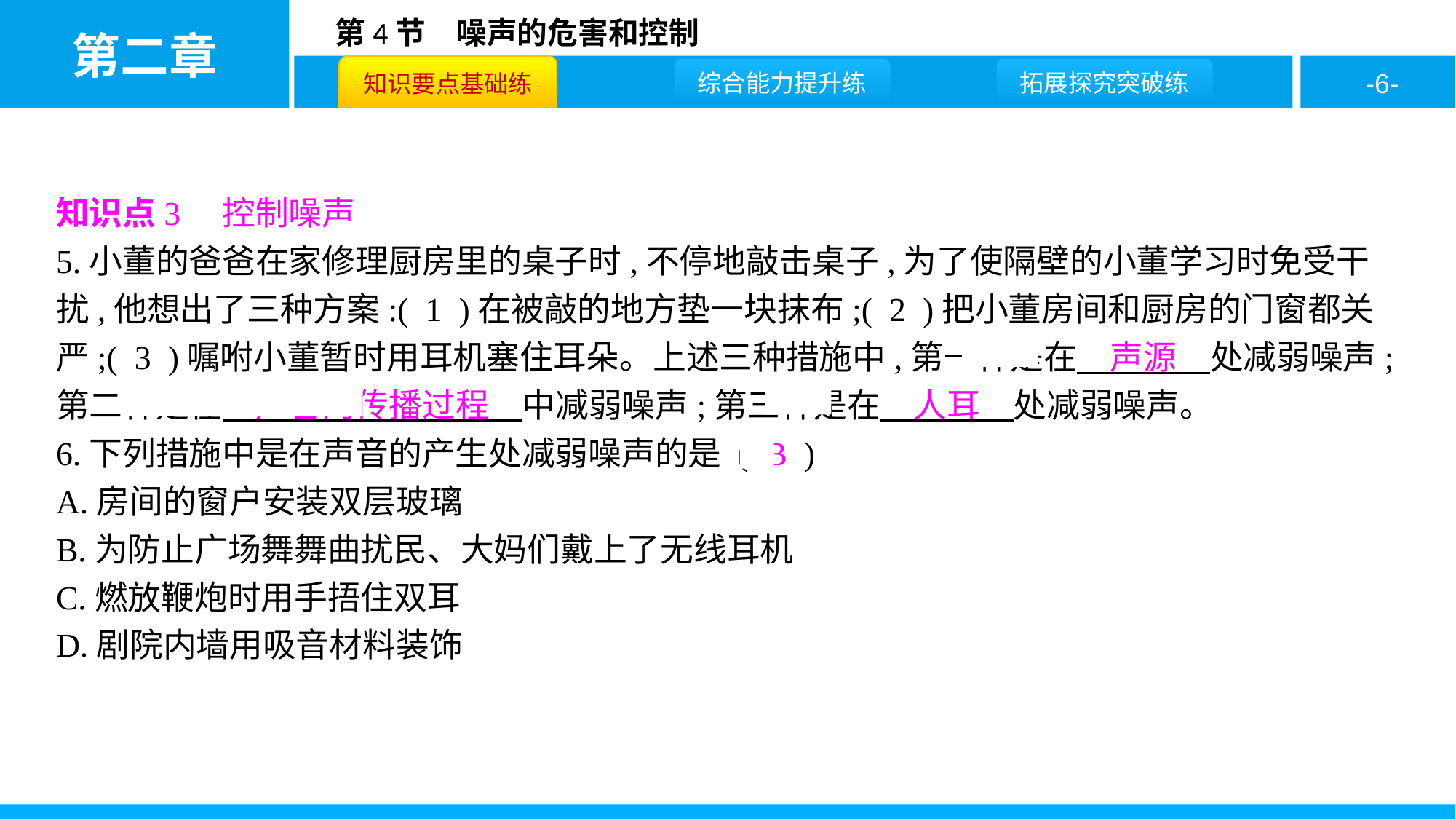

知识点3　控制噪声
5.小董的爸爸在家修理厨房里的桌子时,不停地敲击桌子,为了使隔壁的小董学习时免受干扰,他想出了三种方案:(  1  )在被敲的地方垫一块抹布;(  2  )把小董房间和厨房的门窗都关严;(  3  )嘱咐小董暂时用耳机塞住耳朵。上述三种措施中,第一种是在　声源　处减弱噪声;第二种是在　声音的传播过程　中减弱噪声;第三种是在　人耳　处减弱噪声。
6.下列措施中是在声音的产生处减弱噪声的是 (  B  )
A.房间的窗户安装双层玻璃
B.为防止广场舞舞曲扰民、大妈们戴上了无线耳机
C.燃放鞭炮时用手捂住双耳
D.剧院内墙用吸音材料装饰